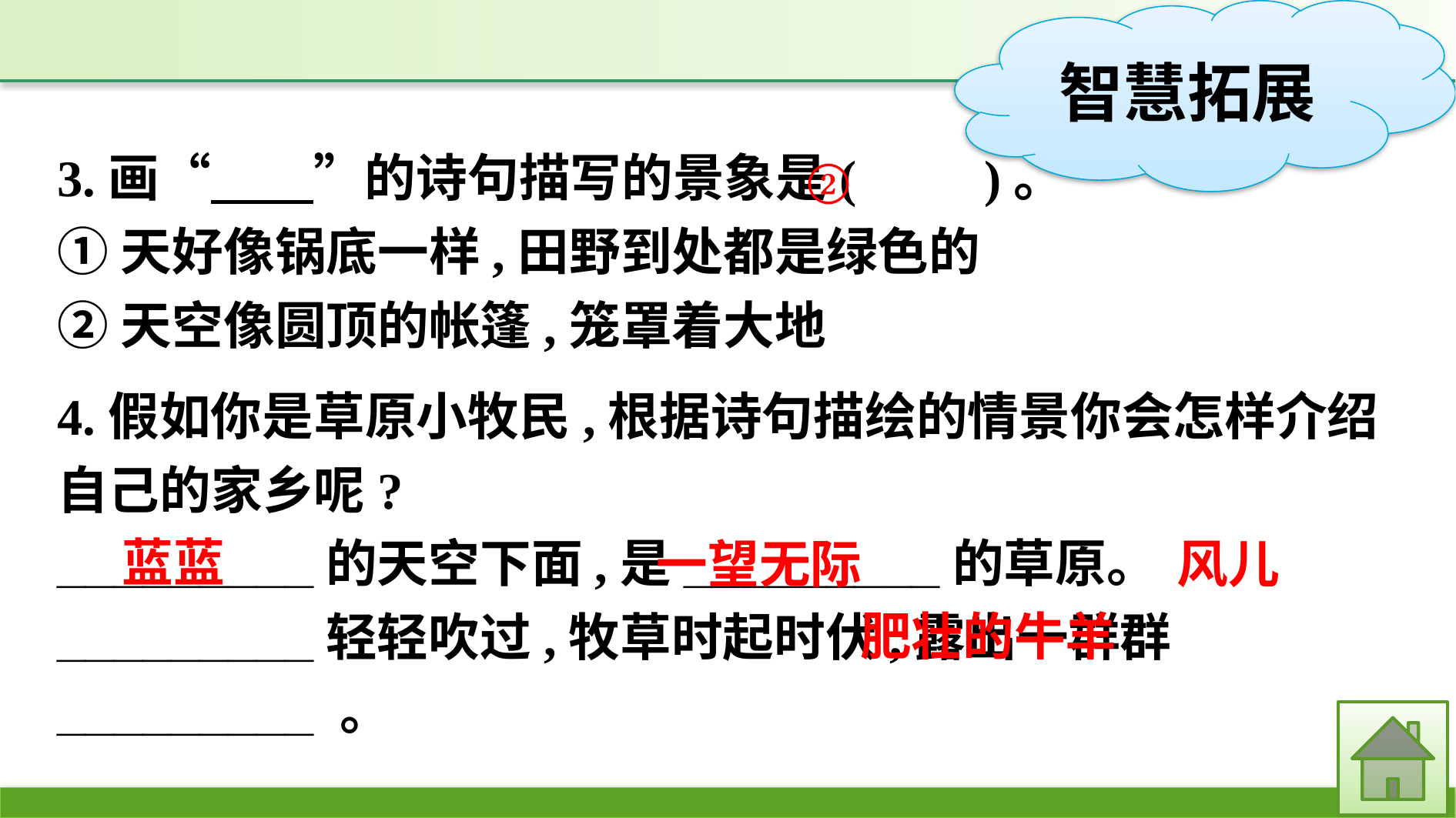

3.画“　　”的诗句描写的景象是(　　)。
①天好像锅底一样,田野到处都是绿色的
②天空像圆顶的帐篷,笼罩着大地
②
4.假如你是草原小牧民,根据诗句描绘的情景你会怎样介绍自己的家乡呢?
_________的天空下面,是_________的草原。 _________轻轻吹过,牧草时起时伏,露出一群群_________ 。
蓝蓝
风儿
一望无际
肥壮的牛羊